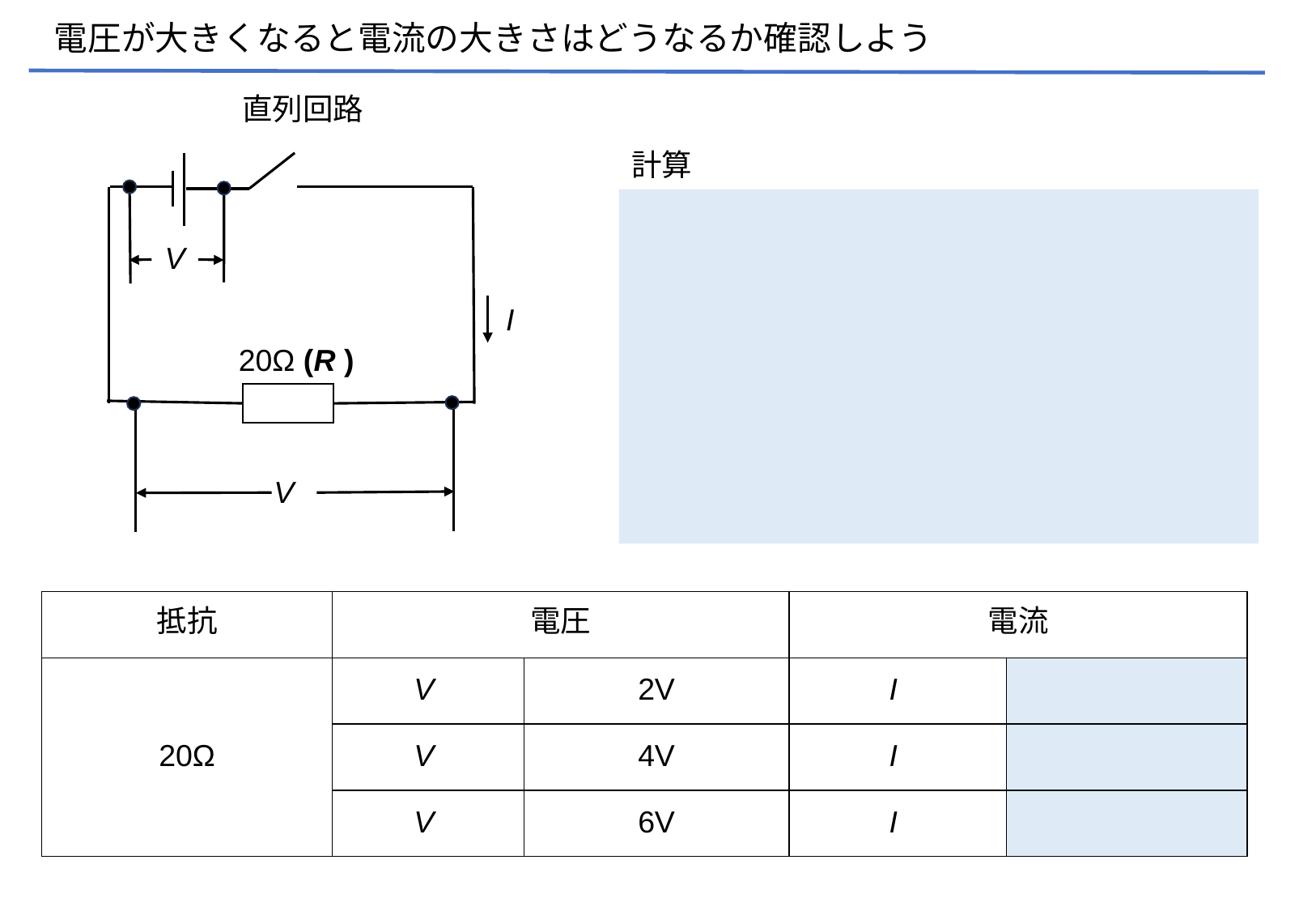

電圧が大きくなると電流の大きさはどうなるか確認しよう​
直列回路
計算
20Ω (R )

V

V
I
| 抵抗 | 電圧 |  | 電流 |  |
| --- | --- | --- | --- | --- |
| 20Ω | V | 2V | I |  |
|  | V | 4V | I |  |
|  | V | 6V | I |  |